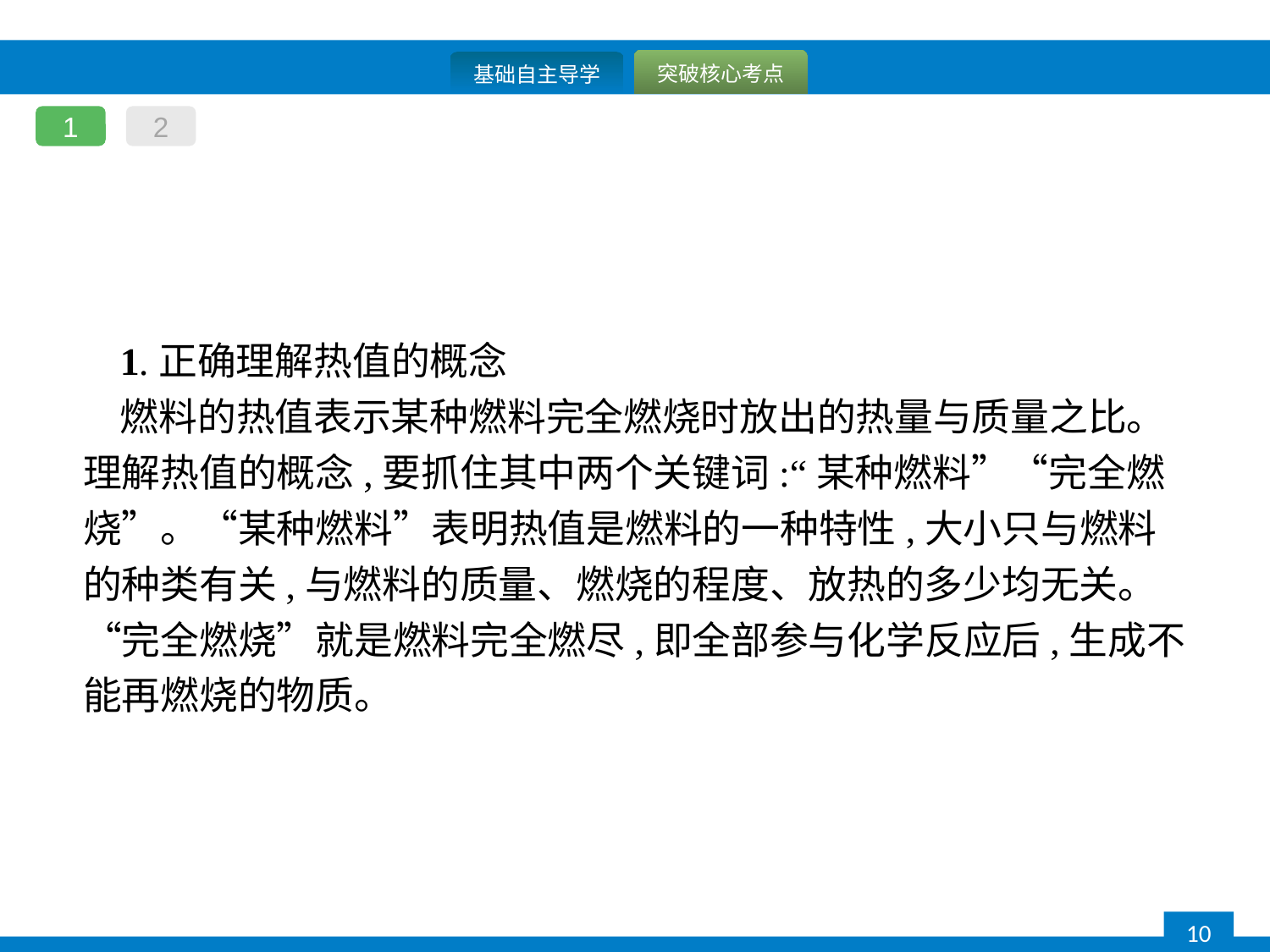

1
2
1.正确理解热值的概念
燃料的热值表示某种燃料完全燃烧时放出的热量与质量之比。理解热值的概念,要抓住其中两个关键词:“某种燃料”“完全燃烧”。“某种燃料”表明热值是燃料的一种特性,大小只与燃料的种类有关,与燃料的质量、燃烧的程度、放热的多少均无关。“完全燃烧”就是燃料完全燃尽,即全部参与化学反应后,生成不能再燃烧的物质。